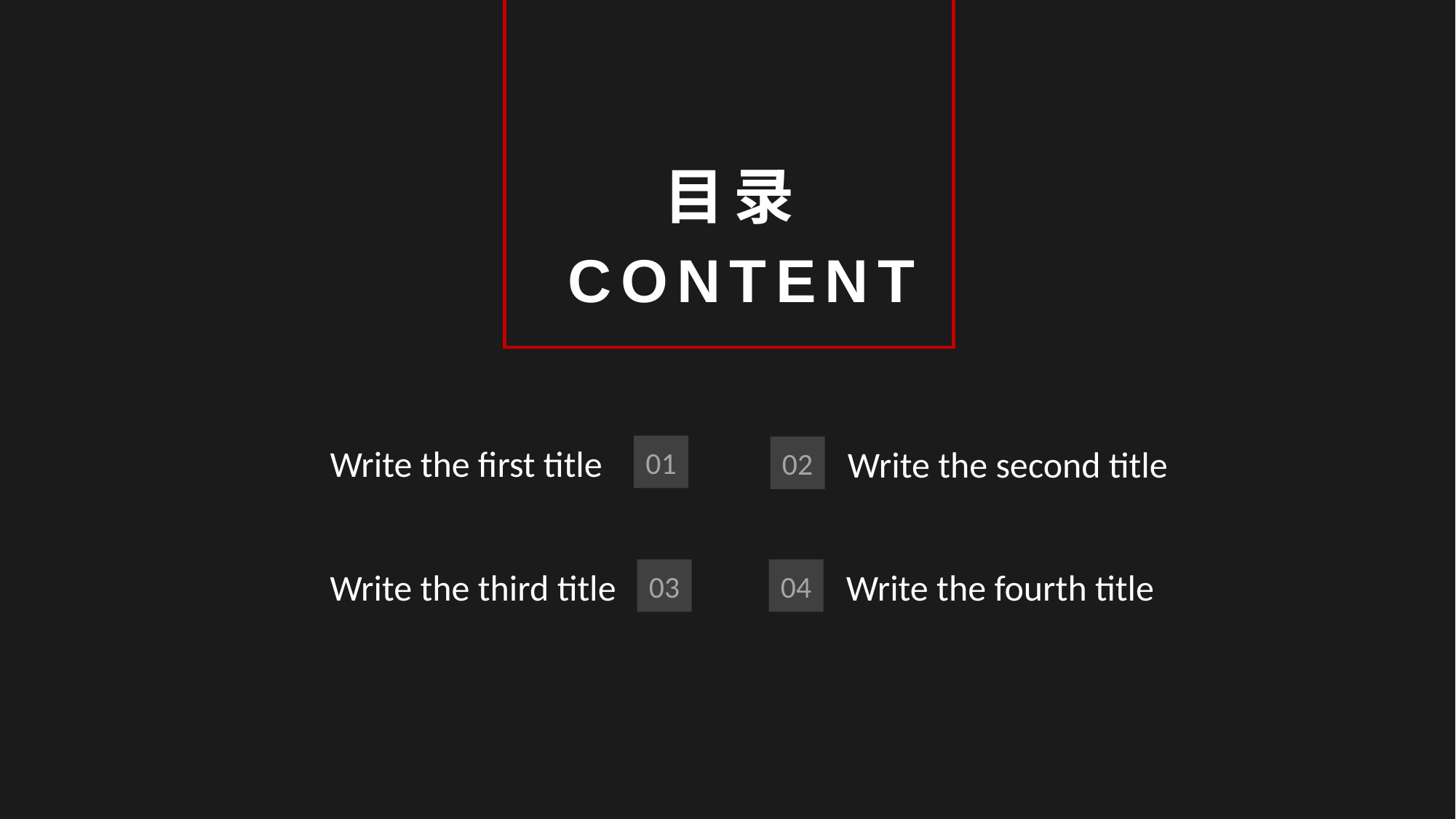

目录
CONTENT
Write the first title
01
Write the second title
02
Write the third title
Write the fourth title
03
04